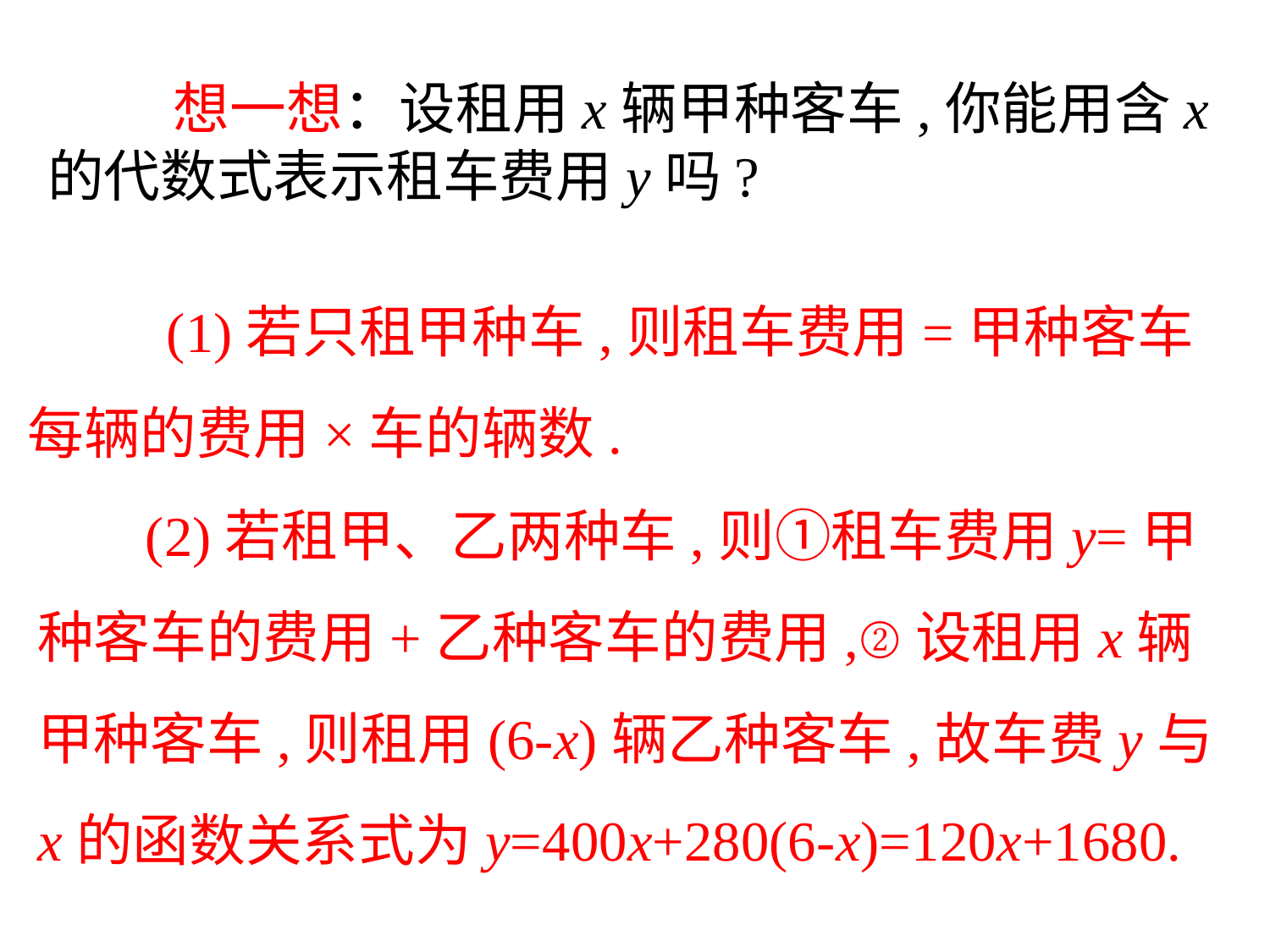

想一想：设租用x辆甲种客车,你能用含x的代数式表示租车费用y吗?
　 　(1)若只租甲种车,则租车费用=甲种客车每辆的费用×车的辆数.
　   (2)若租甲、乙两种车,则①租车费用y=甲种客车的费用+乙种客车的费用,②设租用x辆甲种客车,则租用(6-x)辆乙种客车,故车费y与x的函数关系式为y=400x+280(6-x)=120x+1680.